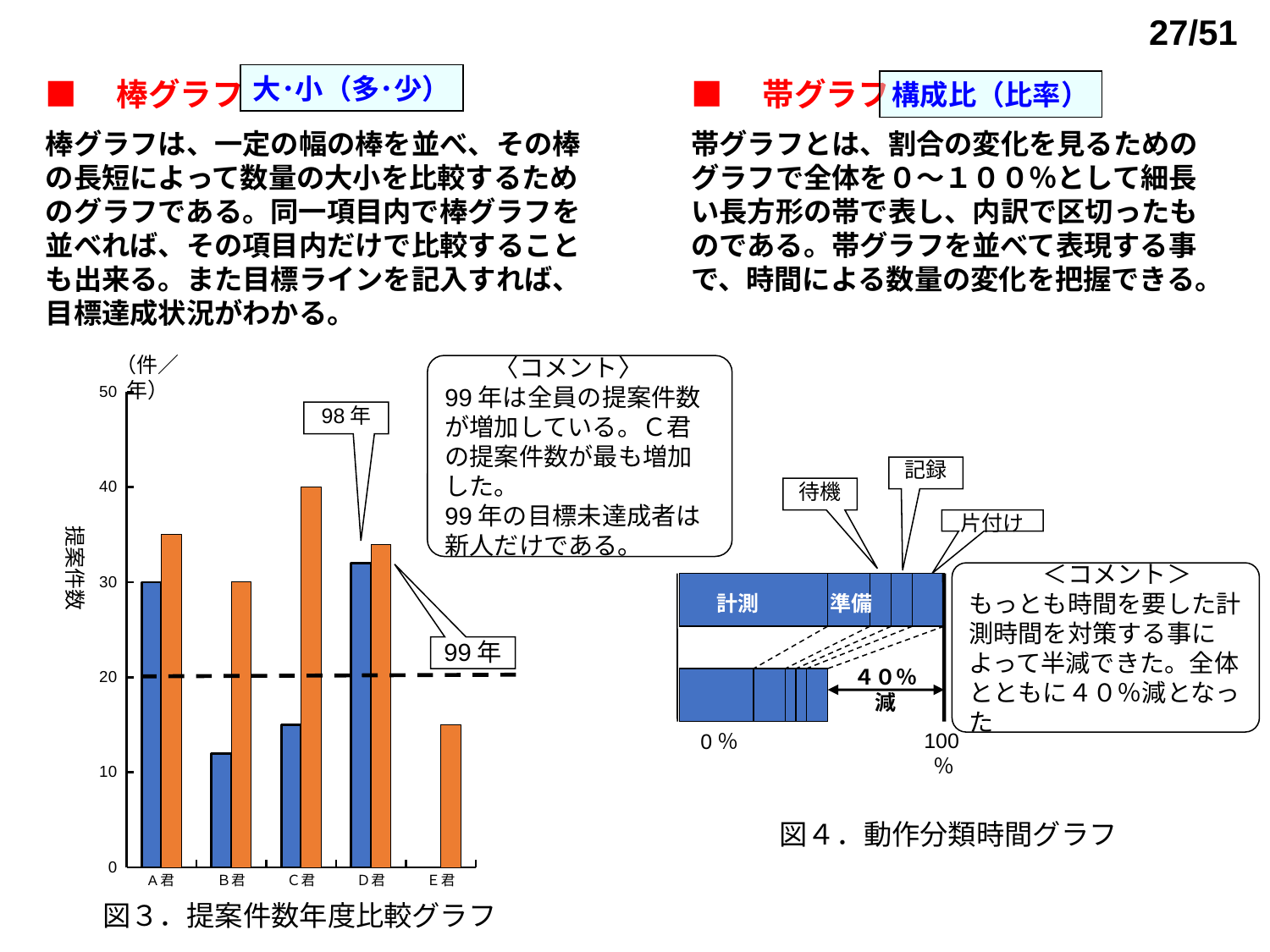

27/51
大･小（多･少）
■　棒グラフ
棒グラフは、一定の幅の棒を並べ、その棒の長短によって数量の大小を比較するためのグラフである。同一項目内で棒グラフを並べれば、その項目内だけで比較することも出来る。また目標ラインを記入すれば、目標達成状況がわかる。
■　帯グラフ
帯グラフとは、割合の変化を見るためのグラフで全体を０～１００％として細長い長方形の帯で表し、内訳で区切ったものである。帯グラフを並べて表現する事で、時間による数量の変化を把握できる。
構成比（比率）
（件／年）

### Chart

| Category | 東京 |  |
|---|---|---|
| A君 | 30.0 | 35.0 |
| Ｂ君 | 12.0 | 30.0 |
| Ｃ君 | 15.0 | 40.0 |
| Ｄ君 | 32.0 | 34.0 |
| Ｅ君 | 0.0 | 15.0 |
　　〈コメント〉
99年は全員の提案件数が増加している。Ｃ君の提案件数が最も増加した。
99年の目標未達成者は新人だけである。
98年
記録
待機
提案件数
片付け
　　　＜コメント＞
もっとも時間を要した計測時間を対策する事によって半減できた。全体とともに４０％減となった

計測
準備

99年
４０％減

0％
100％
図４．動作分類時間グラフ
図３．提案件数年度比較グラフ